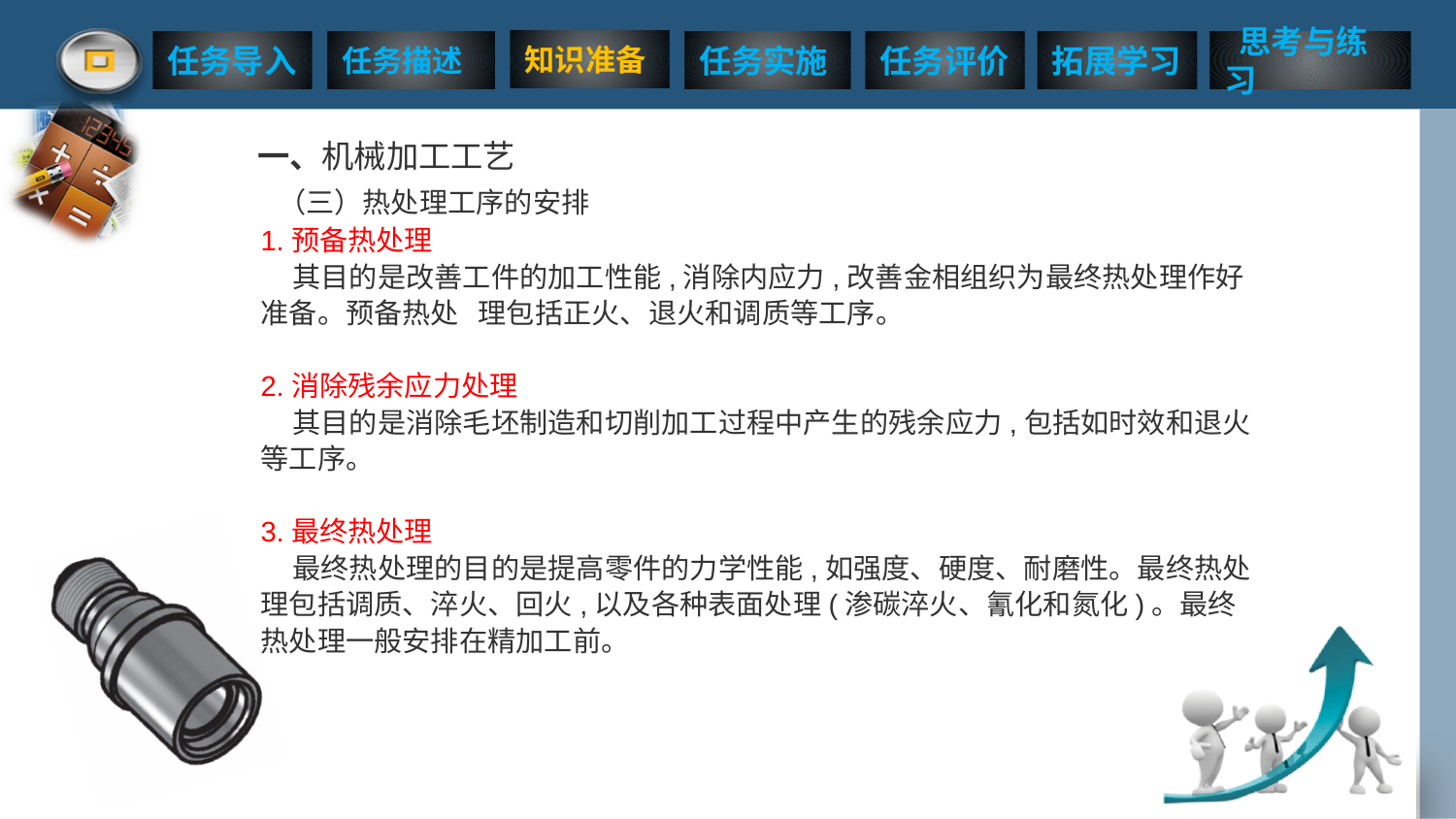

一、机械加工工艺
 （三）热处理工序的安排
1.预备热处理
    其目的是改善工件的加工性能,消除内应力,改善金相组织为最终热处理作好准备。预备热处   理包括正火、退火和调质等工序。

2.消除残余应力处理
    其目的是消除毛坯制造和切削加工过程中产生的残余应力,包括如时效和退火等工序。

3.最终热处理
    最终热处理的目的是提高零件的力学性能,如强度、硬度、耐磨性。最终热处理包括调质、淬火、回火,以及各种表面处理(渗碳淬火、氰化和氮化)。最终热处理一般安排在精加工前。